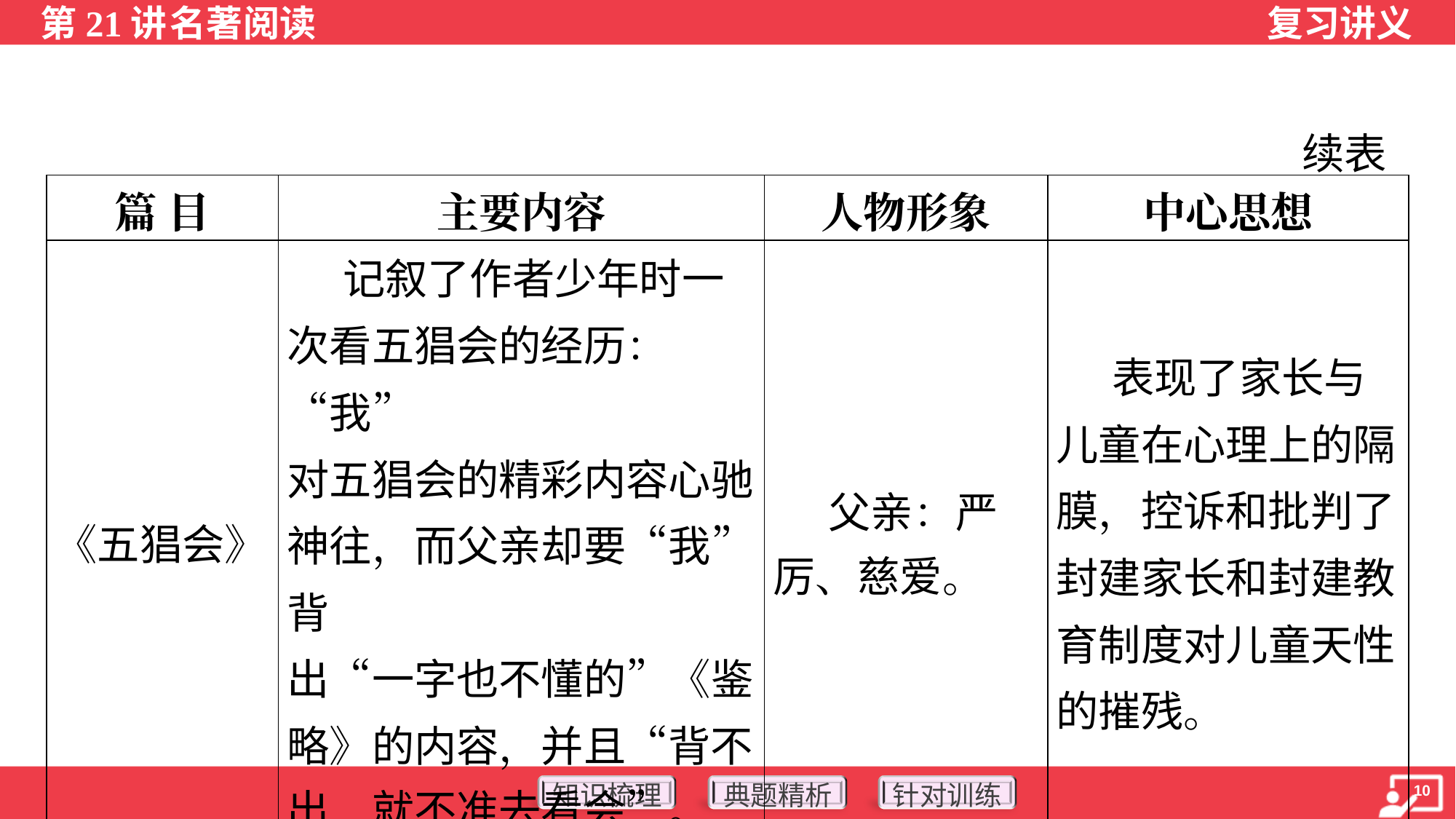

续表
| 篇 目 | 主要内容 | 人物形象 | 中心思想 |
| --- | --- | --- | --- |
| 《五猖会》 | 记叙了作者少年时一 次看五猖会的经历：“我” 对五猖会的精彩内容心驰 神往，而父亲却要“我”背 出“一字也不懂的”《鉴 略》的内容，并且“背不 出，就不准去看会”。 | 父亲：严 厉、慈爱。 | 表现了家长与儿童在心理上的隔膜，控诉和批判了封建家长和封建教育制度对儿童天性的摧残。 |